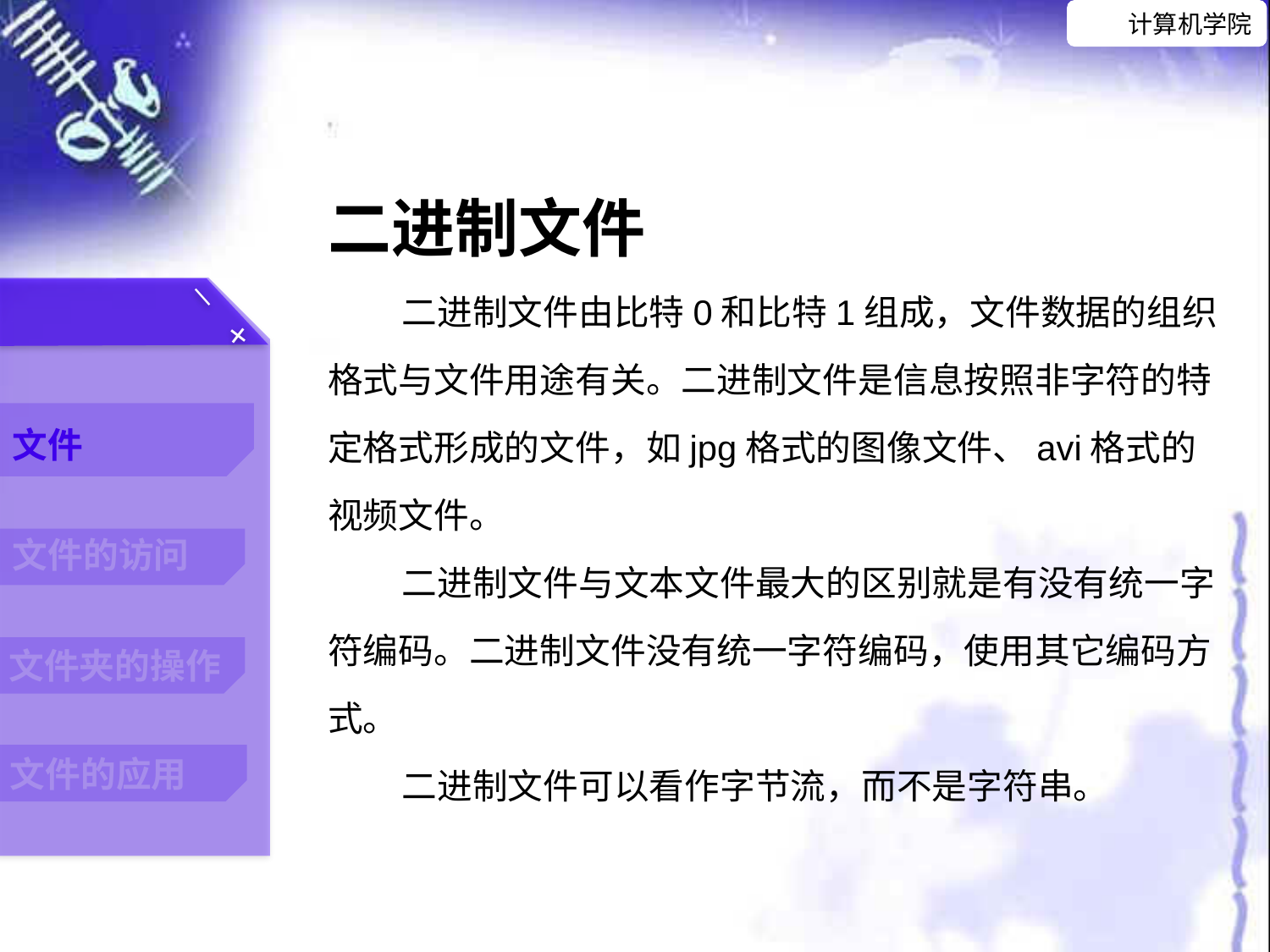

二进制文件
二进制文件由比特0和比特1组成，文件数据的组织格式与文件用途有关。二进制文件是信息按照非字符的特定格式形成的文件，如jpg格式的图像文件、avi格式的视频文件。
二进制文件与文本文件最大的区别就是有没有统一字符编码。二进制文件没有统一字符编码，使用其它编码方式。
二进制文件可以看作字节流，而不是字符串。